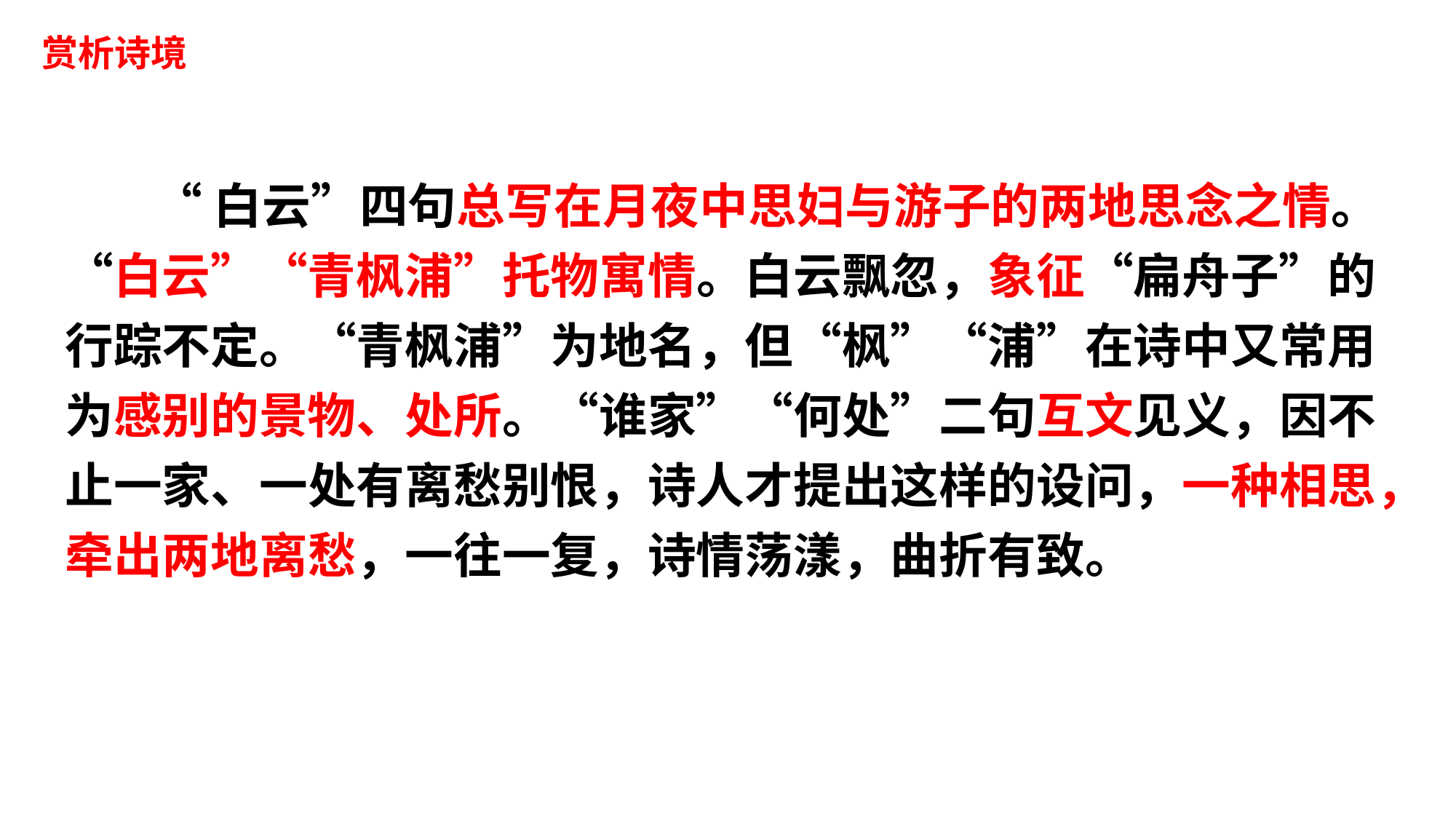

赏析诗境
        “白云”四句总写在月夜中思妇与游子的两地思念之情。“白云”“青枫浦”托物寓情。白云飘忽，象征“扁舟子”的行踪不定。“青枫浦”为地名，但“枫”“浦”在诗中又常用为感别的景物、处所。“谁家”“何处”二句互文见义，因不止一家、一处有离愁别恨，诗人才提出这样的设问，一种相思，牵出两地离愁，一往一复，诗情荡漾，曲折有致。